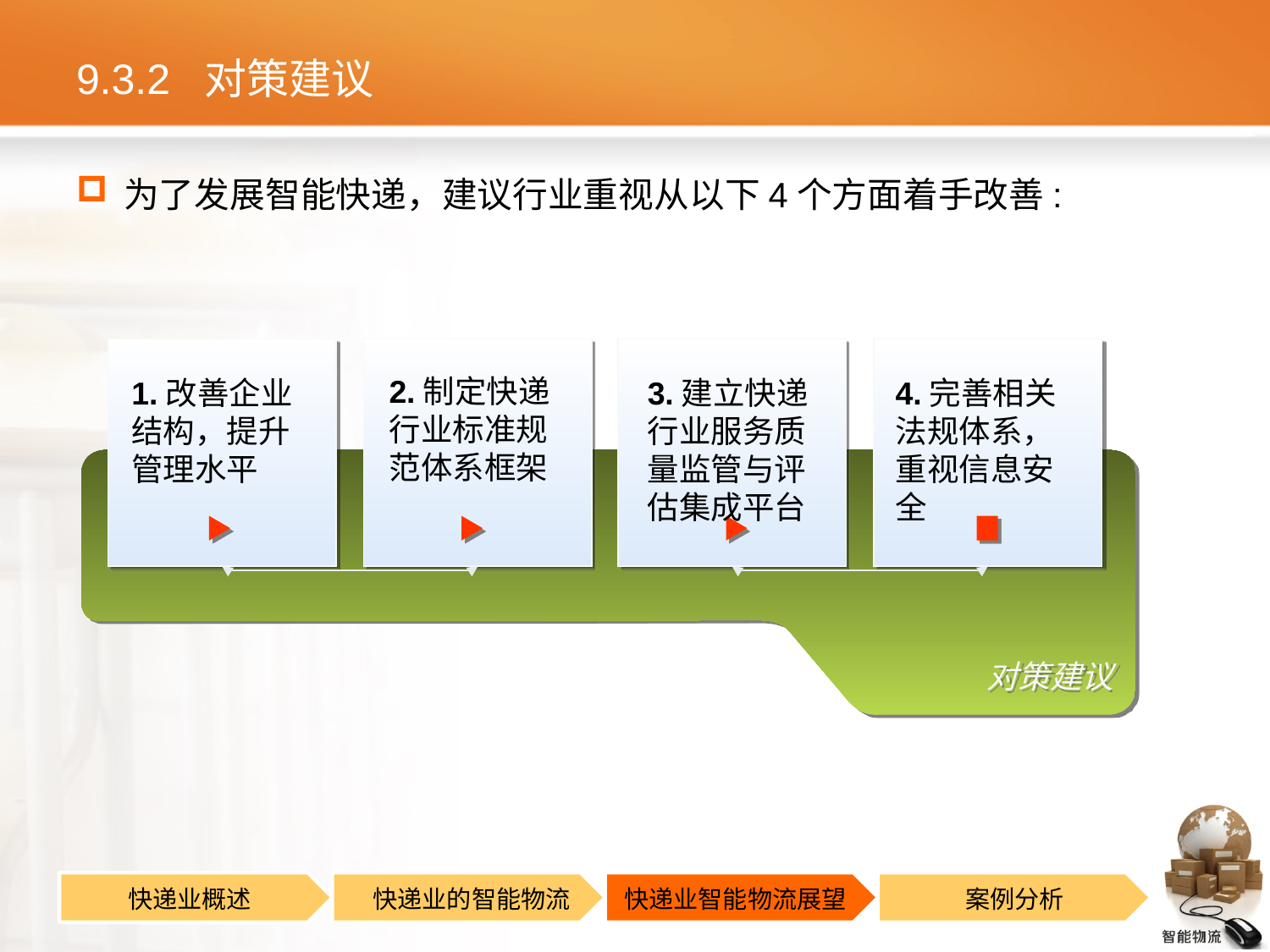

# 9.3.2  对策建议
为了发展智能快递，建议行业重视从以下4个方面着手改善:

2.制定快递行业标准规范体系框架
1.改善企业结构，提升管理水平
3.建立快递行业服务质量监管与评估集成平台
4.完善相关法规体系，重视信息安全

对策建议